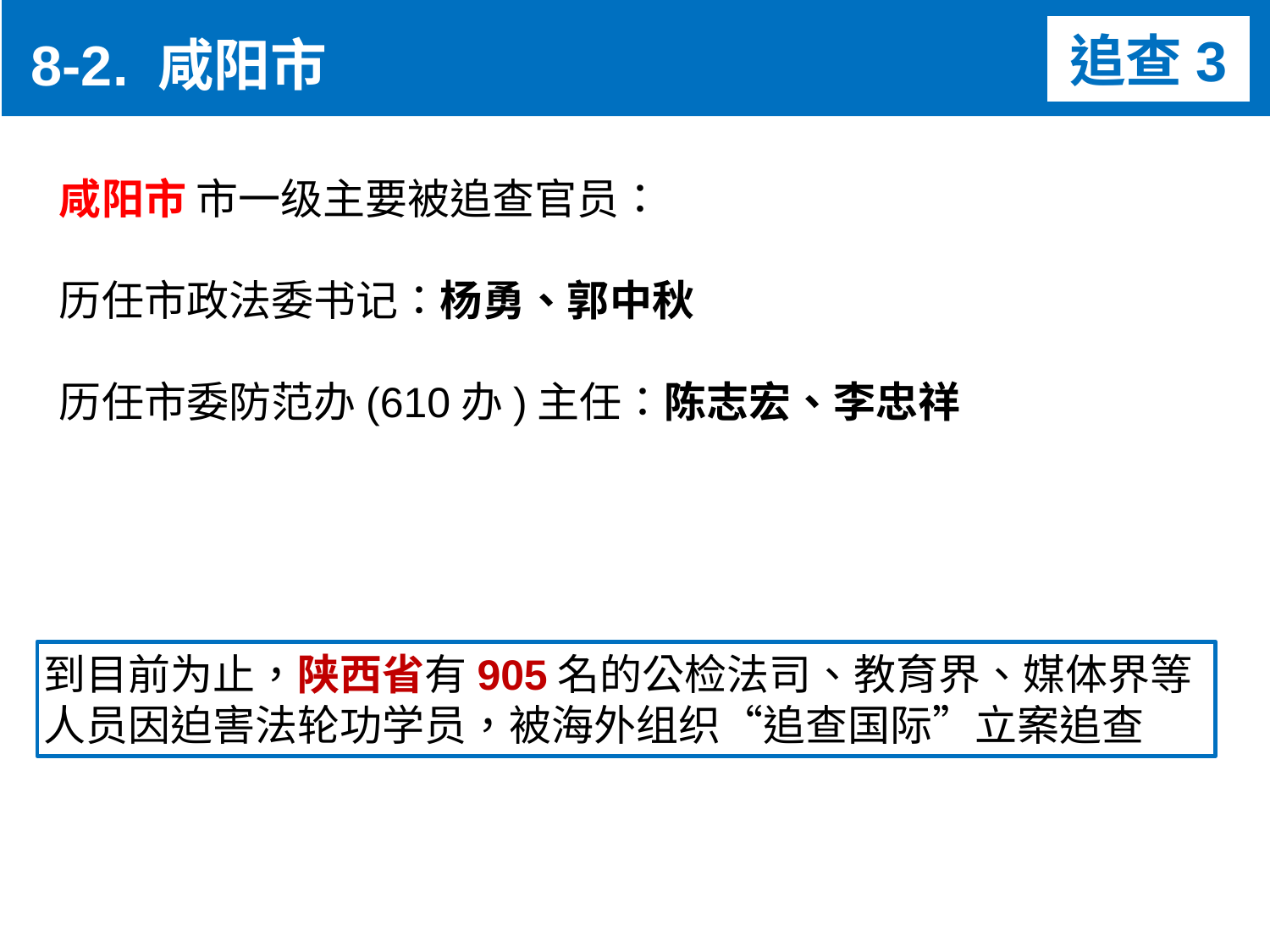

8-2. 咸阳市
追查3
咸阳市 市一级主要被追查官员：

历任市政法委书记：杨勇、郭中秋

历任市委防范办(610办)主任：陈志宏、李忠祥

到目前为止，陕西省有905名的公检法司、教育界、媒体界等人员因迫害法轮功学员，被海外组织“追查国际”立案追查